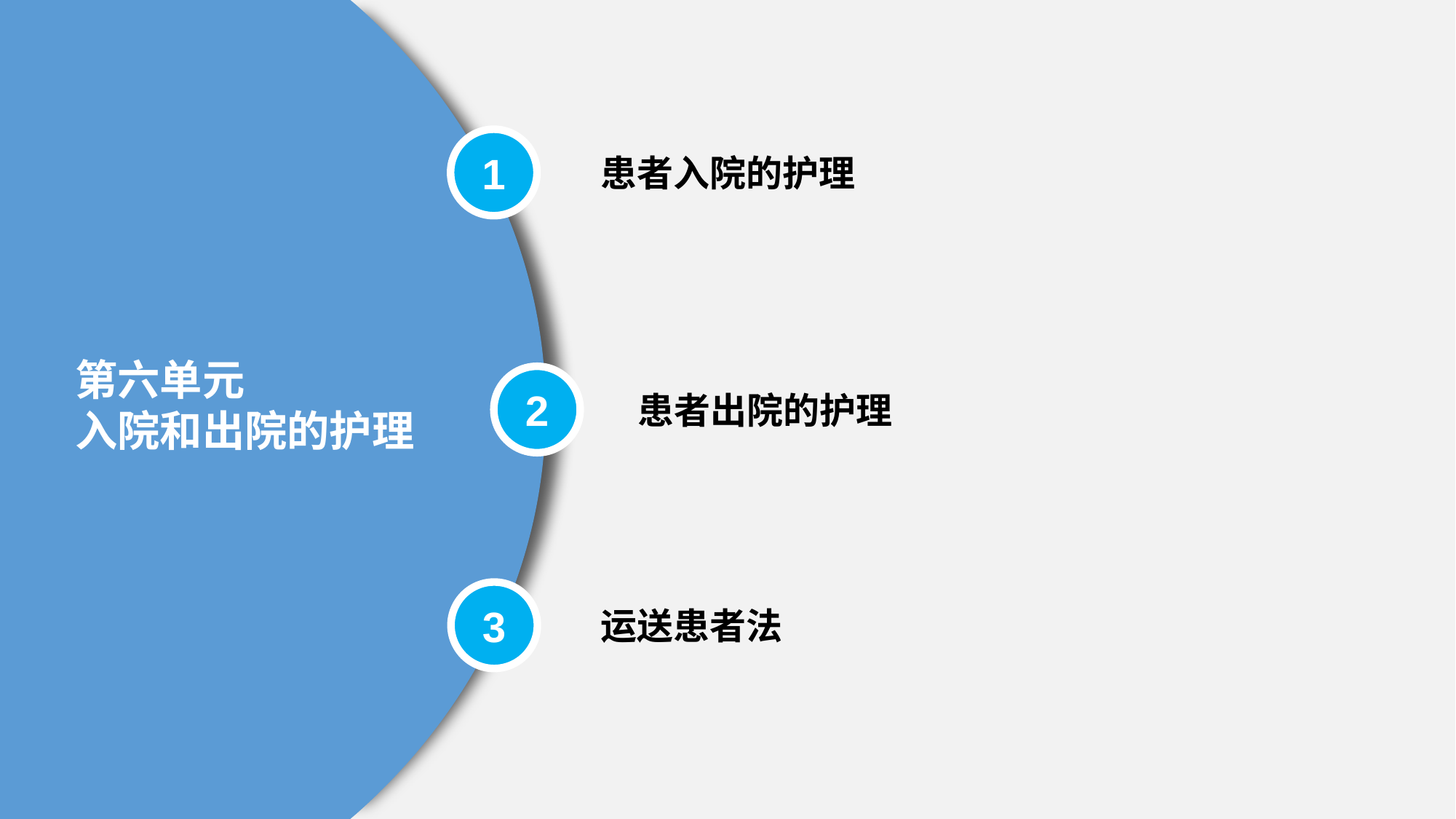

1
患者入院的护理
第六单元
入院和出院的护理
2
患者出院的护理
3
运送患者法